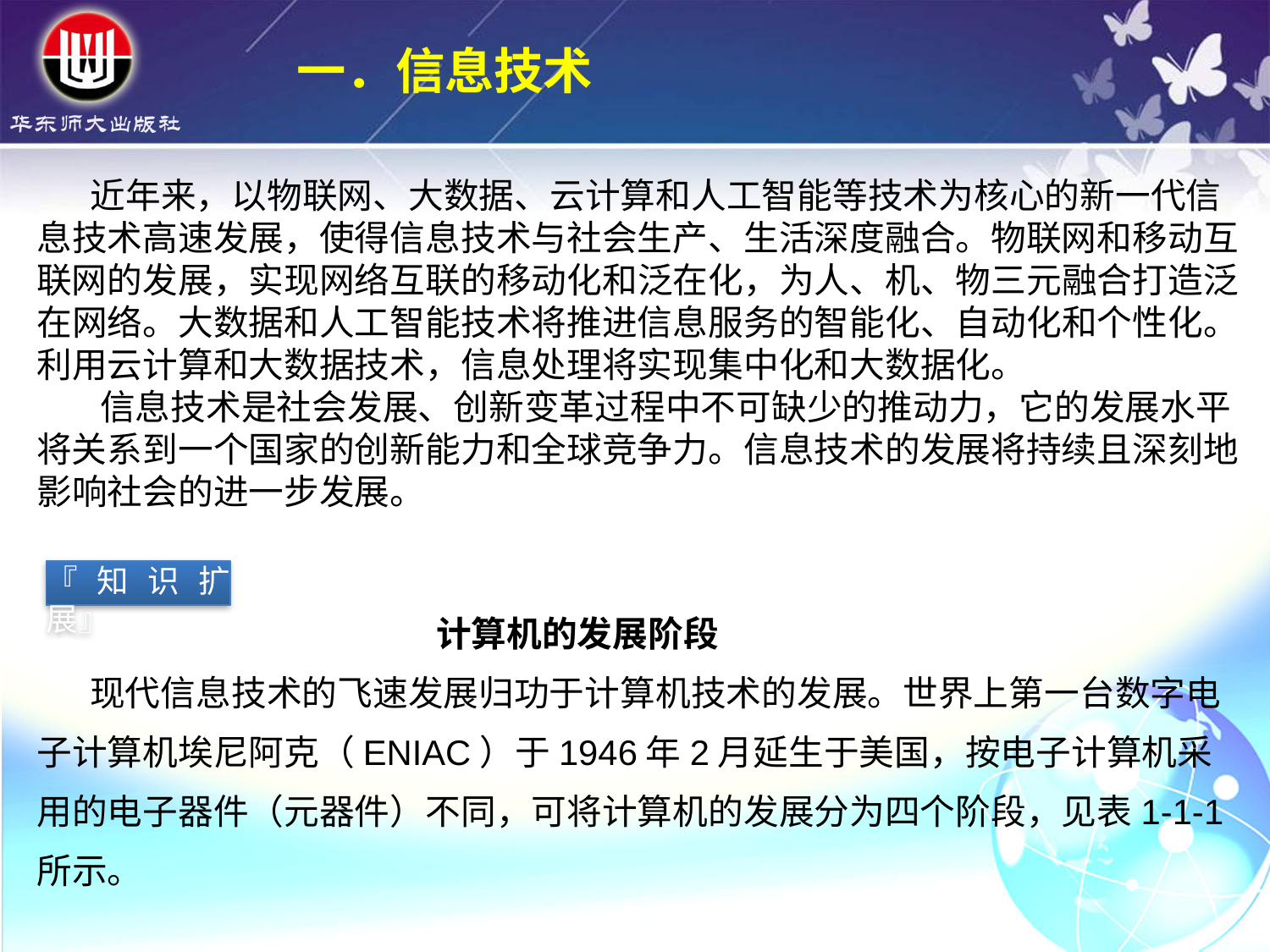

一．信息技术
      近年来，以物联网、大数据、云计算和人工智能等技术为核心的新一代信息技术高速发展，使得信息技术与社会生产、生活深度融合。物联网和移动互联网的发展，实现网络互联的移动化和泛在化，为人、机、物三元融合打造泛在网络。大数据和人工智能技术将推进信息服务的智能化、自动化和个性化。利用云计算和大数据技术，信息处理将实现集中化和大数据化。
       信息技术是社会发展、创新变革过程中不可缺少的推动力，它的发展水平将关系到一个国家的创新能力和全球竞争力。信息技术的发展将持续且深刻地影响社会的进一步发展。

『知识扩展』
                                                 计算机的发展阶段
 现代信息技术的飞速发展归功于计算机技术的发展。世界上第一台数字电子计算机埃尼阿克（ENIAC）于1946年2月延生于美国，按电子计算机采用的电子器件（元器件）不同，可将计算机的发展分为四个阶段，见表1-1-1所示。